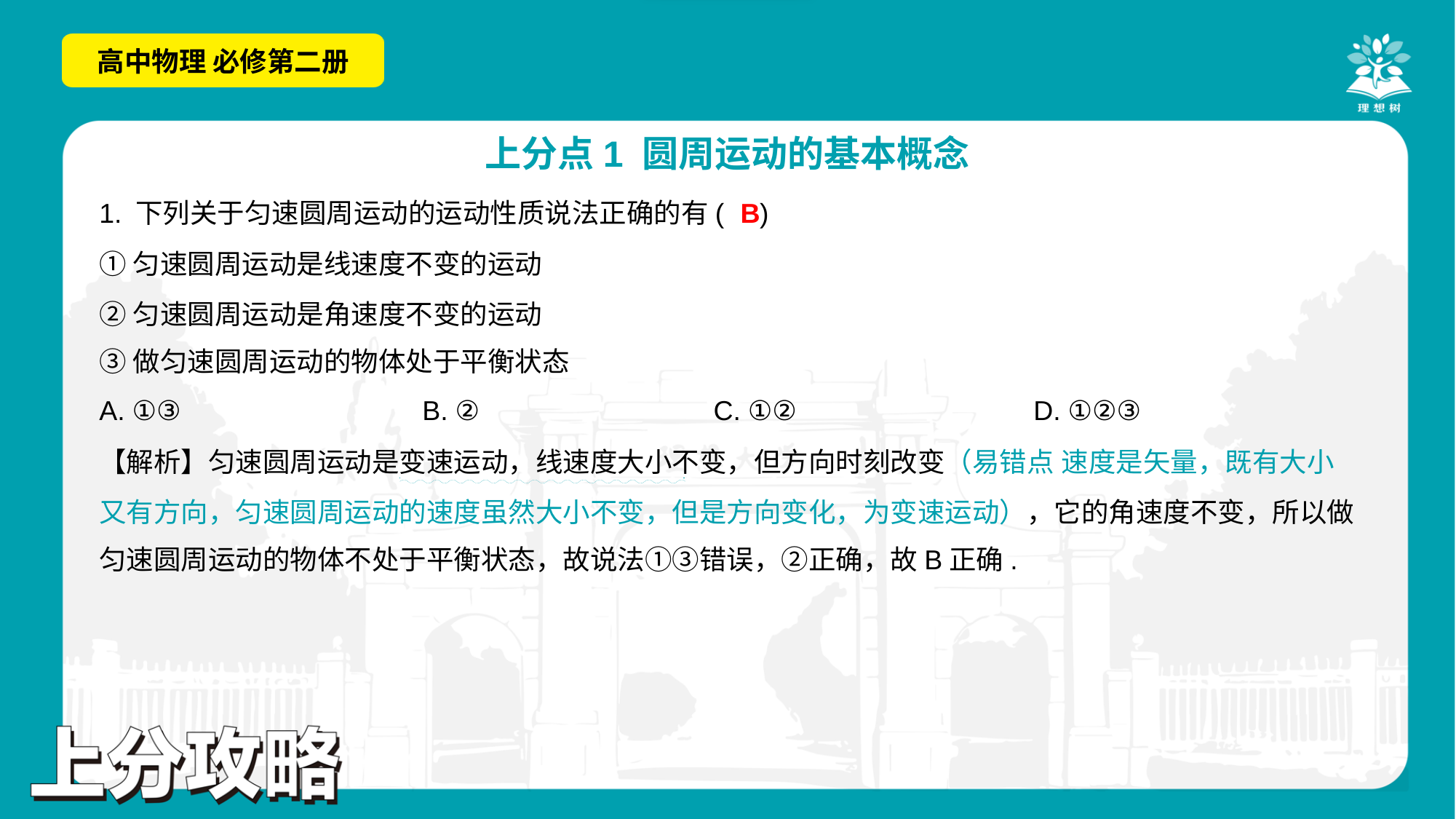

B
1. 下列关于匀速圆周运动的运动性质说法正确的有(     )
①匀速圆周运动是线速度不变的运动
②匀速圆周运动是角速度不变的运动
③做匀速圆周运动的物体处于平衡状态
A. ①③	B. ②	C. ①②	D. ①②③
.                                        .
【解析】匀速圆周运动是变速运动，线速度大小不变，但方向时刻改变（易错点 速度是矢量，既有大小
又有方向，匀速圆周运动的速度虽然大小不变，但是方向变化，为变速运动），它的角速度不变，所以做
匀速圆周运动的物体不处于平衡状态，故说法①③错误，②正确，故B正确.